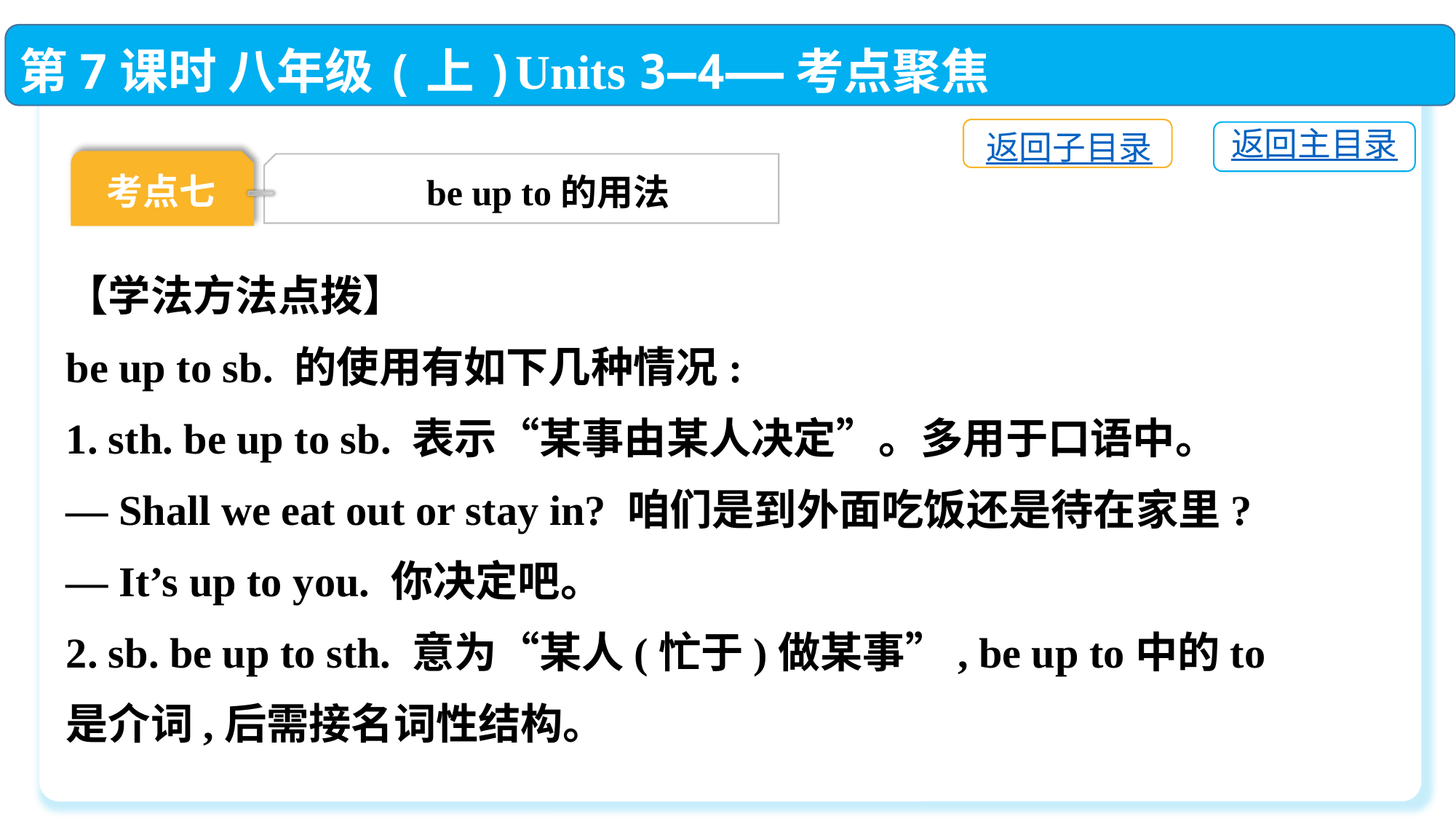

第7课时 八年级(上)Units 3—4——考点聚焦

返回子目录
返回主目录
考点七
be up to的用法

【学法方法点拨】
be up to sb. 的使用有如下几种情况:
1. sth. be up to sb. 表示“某事由某人决定”。多用于口语中。
— Shall we eat out or stay in? 咱们是到外面吃饭还是待在家里?
— It’s up to you. 你决定吧。
2. sb. be up to sth. 意为“某人(忙于)做某事”, be up to中的to是介词,后需接名词性结构。